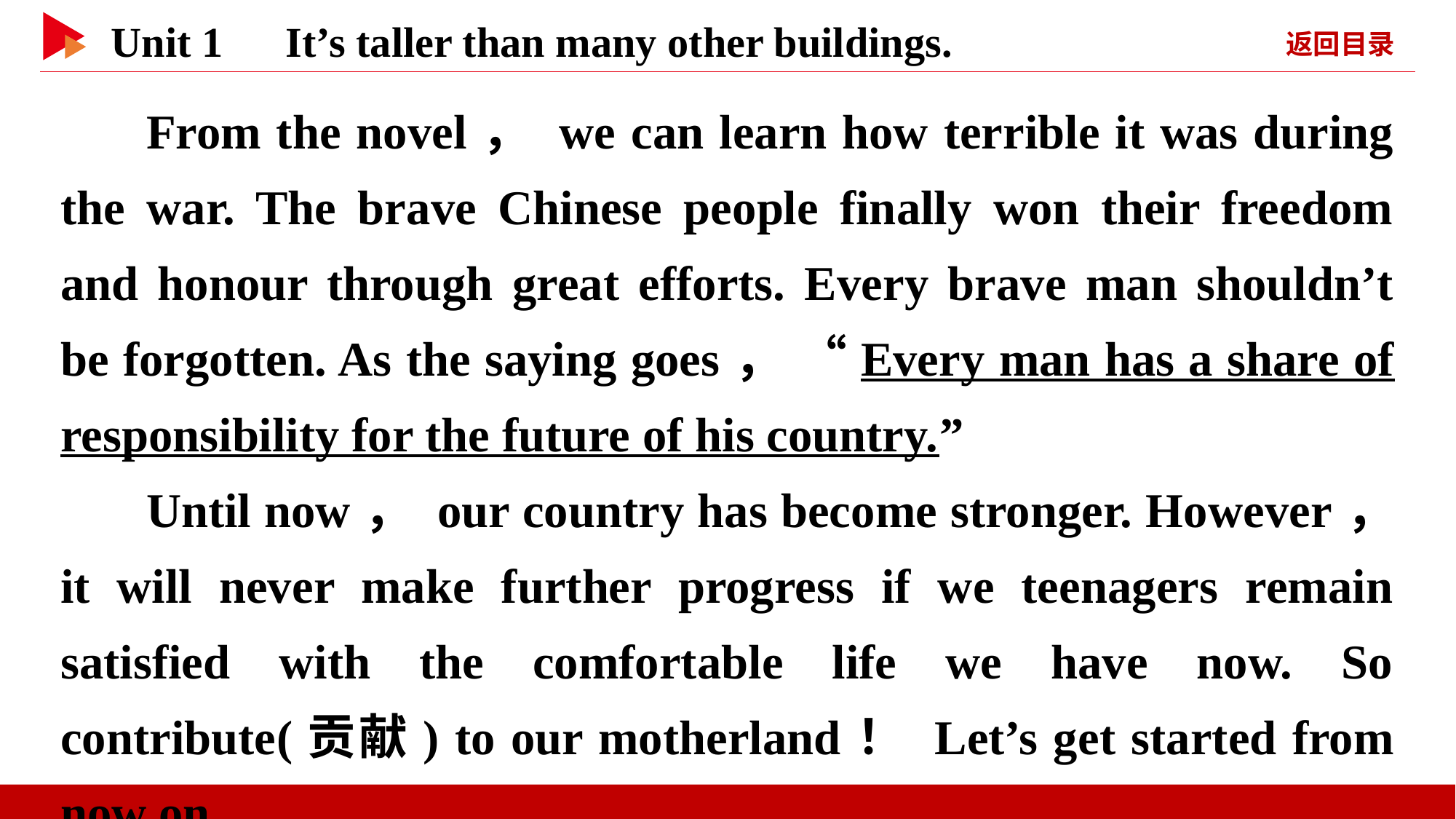

From the novel， we can learn how terrible it was during the war. The brave Chinese people finally won their freedom and honour through great efforts. Every brave man shouldn’t be forgotten. As the saying goes， “Every man has a share of responsibility for the future of his country.”
Until now， our country has become stronger. However， it will never make further progress if we teenagers remain satisfied with the comfortable life we have now. So contribute(贡献) to our motherland！ Let’s get started from now on.